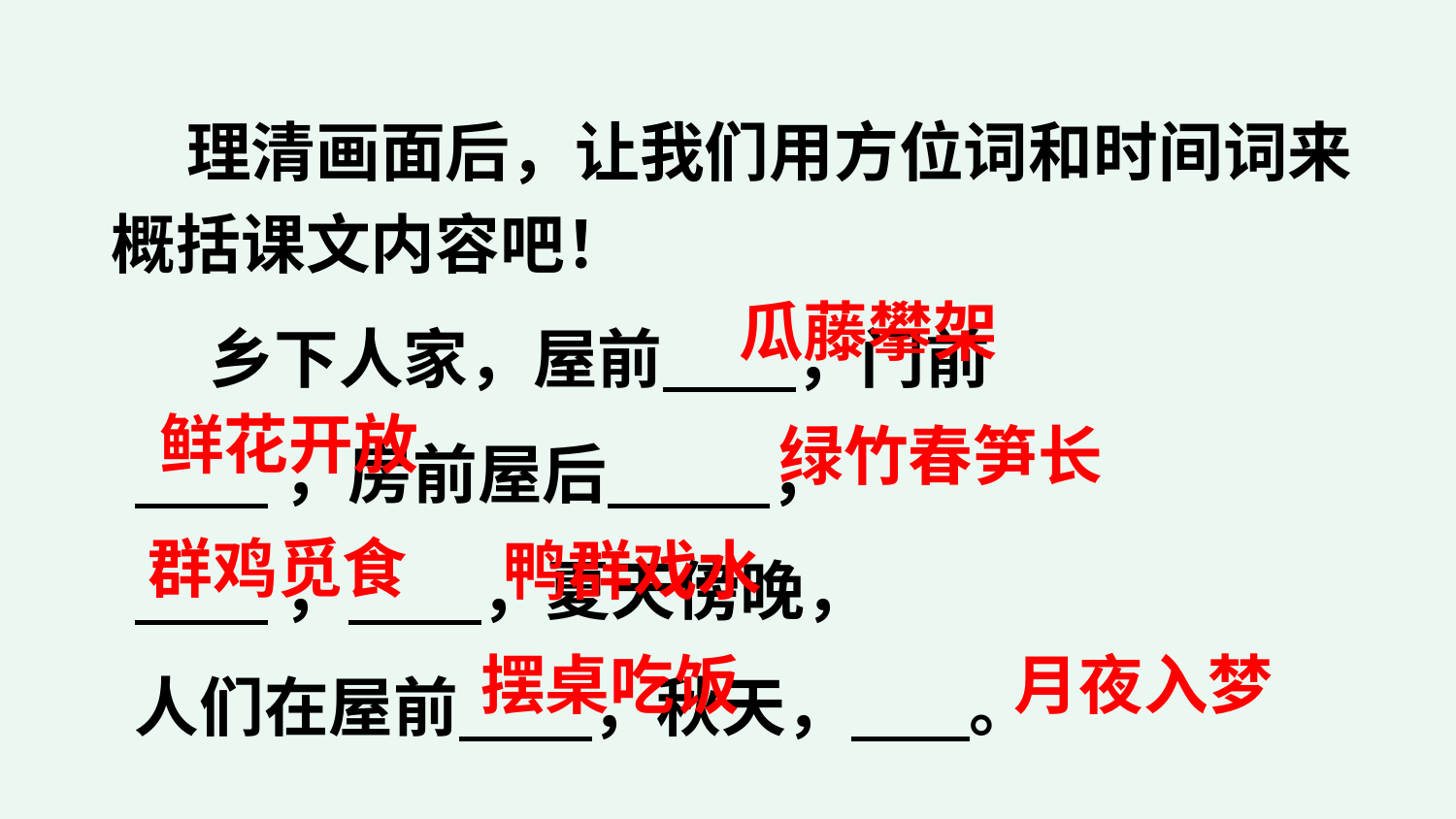

理清画面后，让我们用方位词和时间词来概括课文内容吧！
    乡下人家，屋前         ，门前
         ，房前屋后           ，
         ，         ，夏天傍晚，
人们在屋前         ，秋天，        。
瓜藤攀架
鲜花开放
绿竹春笋长
群鸡觅食
鸭群戏水
摆桌吃饭
月夜入梦